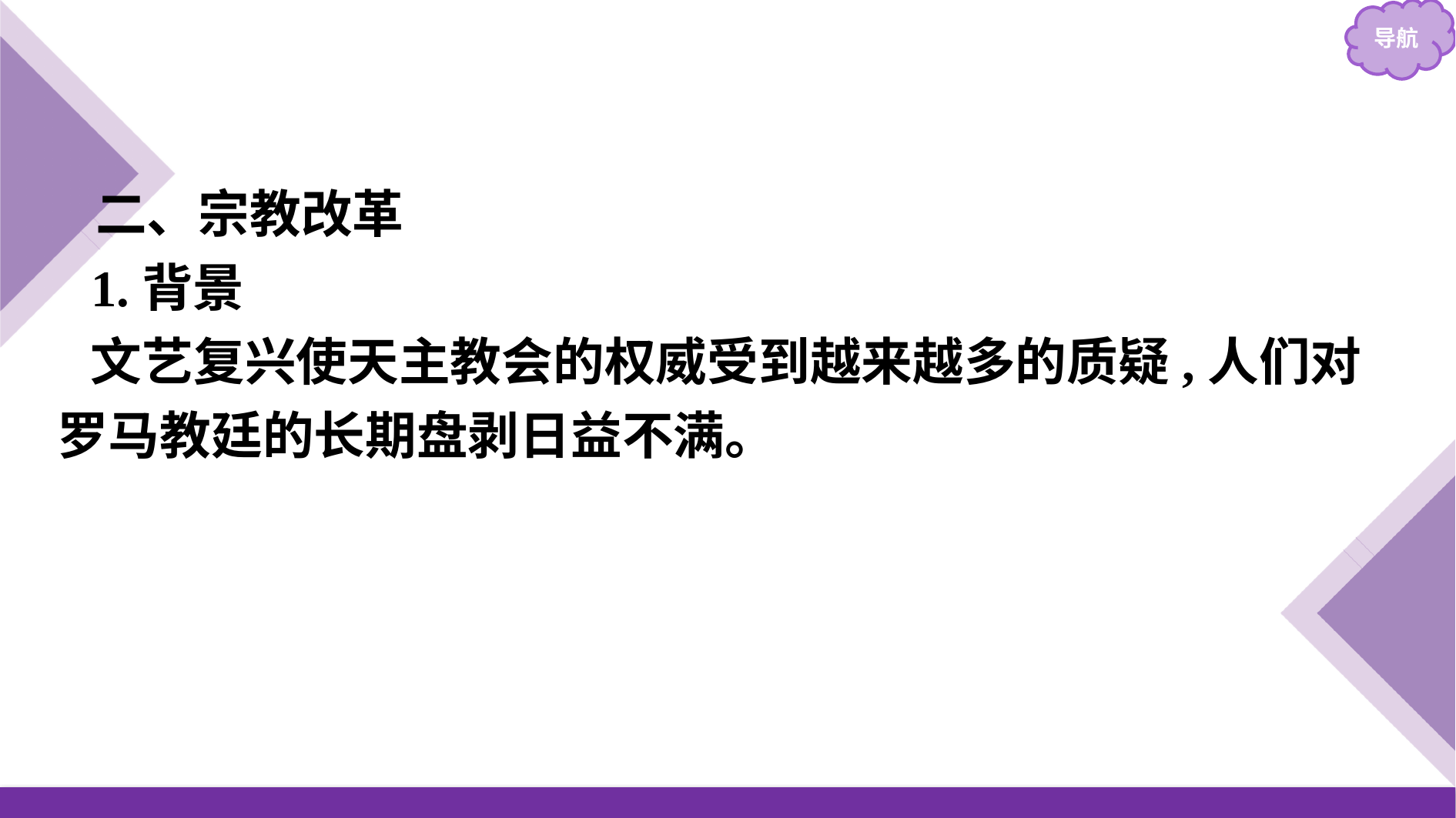

二、宗教改革
1.背景
文艺复兴使天主教会的权威受到越来越多的质疑,人们对罗马教廷的长期盘剥日益不满。